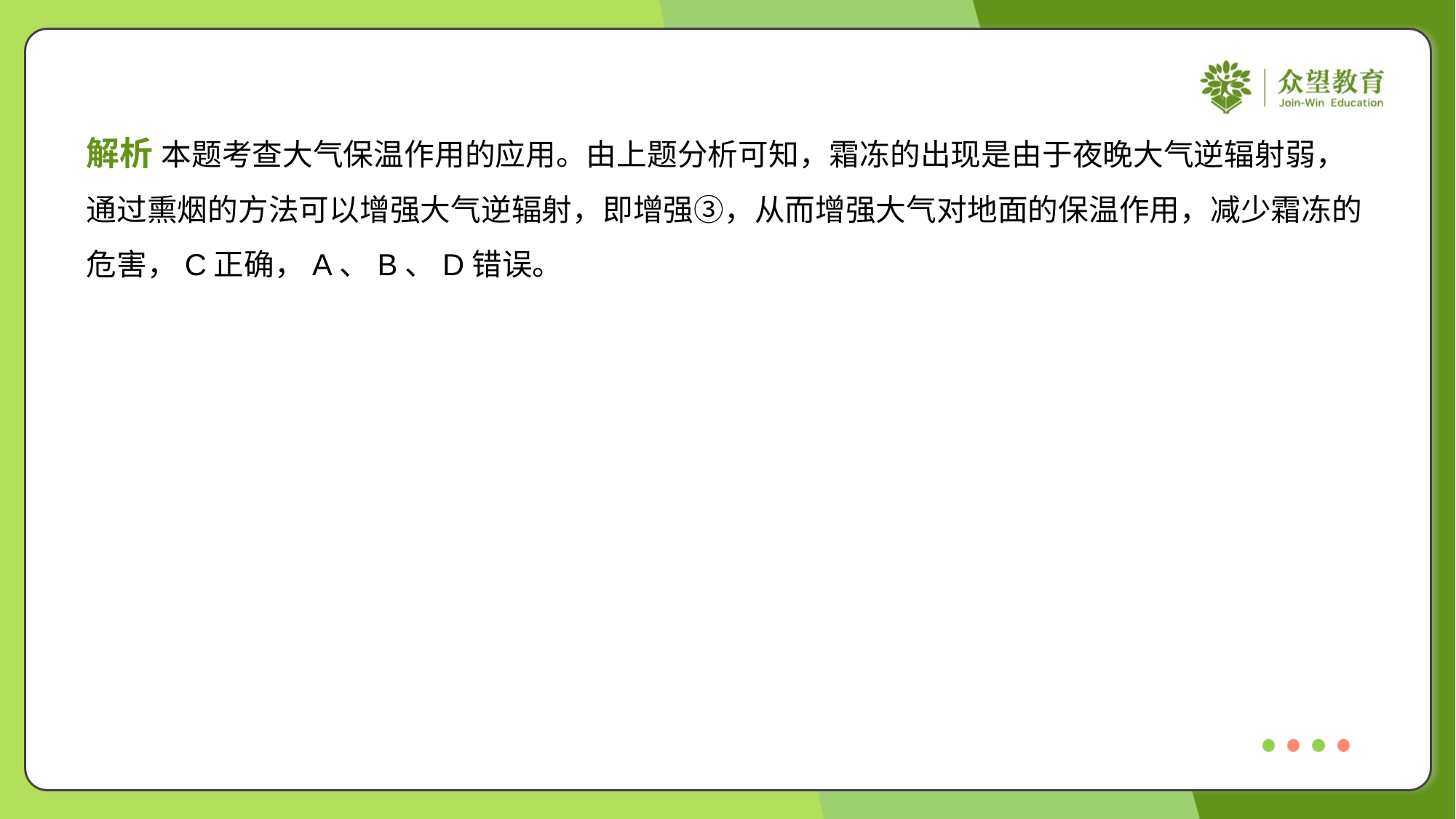

解析 本题考查大气保温作用的应用。由上题分析可知，霜冻的出现是由于夜晚大气逆辐射弱，
通过熏烟的方法可以增强大气逆辐射，即增强③，从而增强大气对地面的保温作用，减少霜冻的
危害，C正确，A、B、D错误。